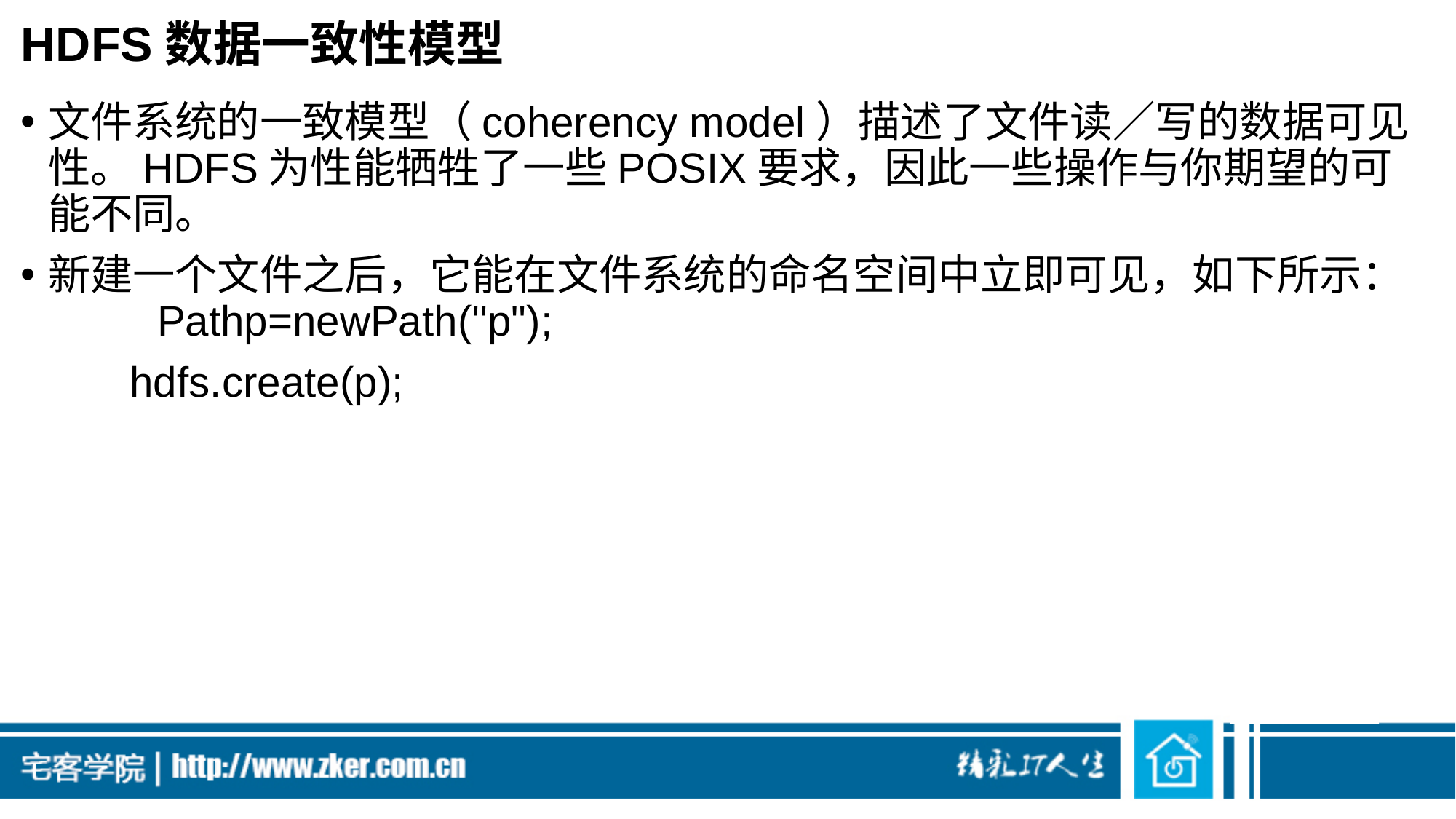

# HDFS数据一致性模型
文件系统的一致模型（coherency model）描述了文件读／写的数据可见性。HDFS为性能牺牲了一些POSIX要求，因此一些操作与你期望的可能不同。
新建一个文件之后，它能在文件系统的命名空间中立即可见，如下所示：	Pathp=newPath(''p");
	hdfs.create(p);